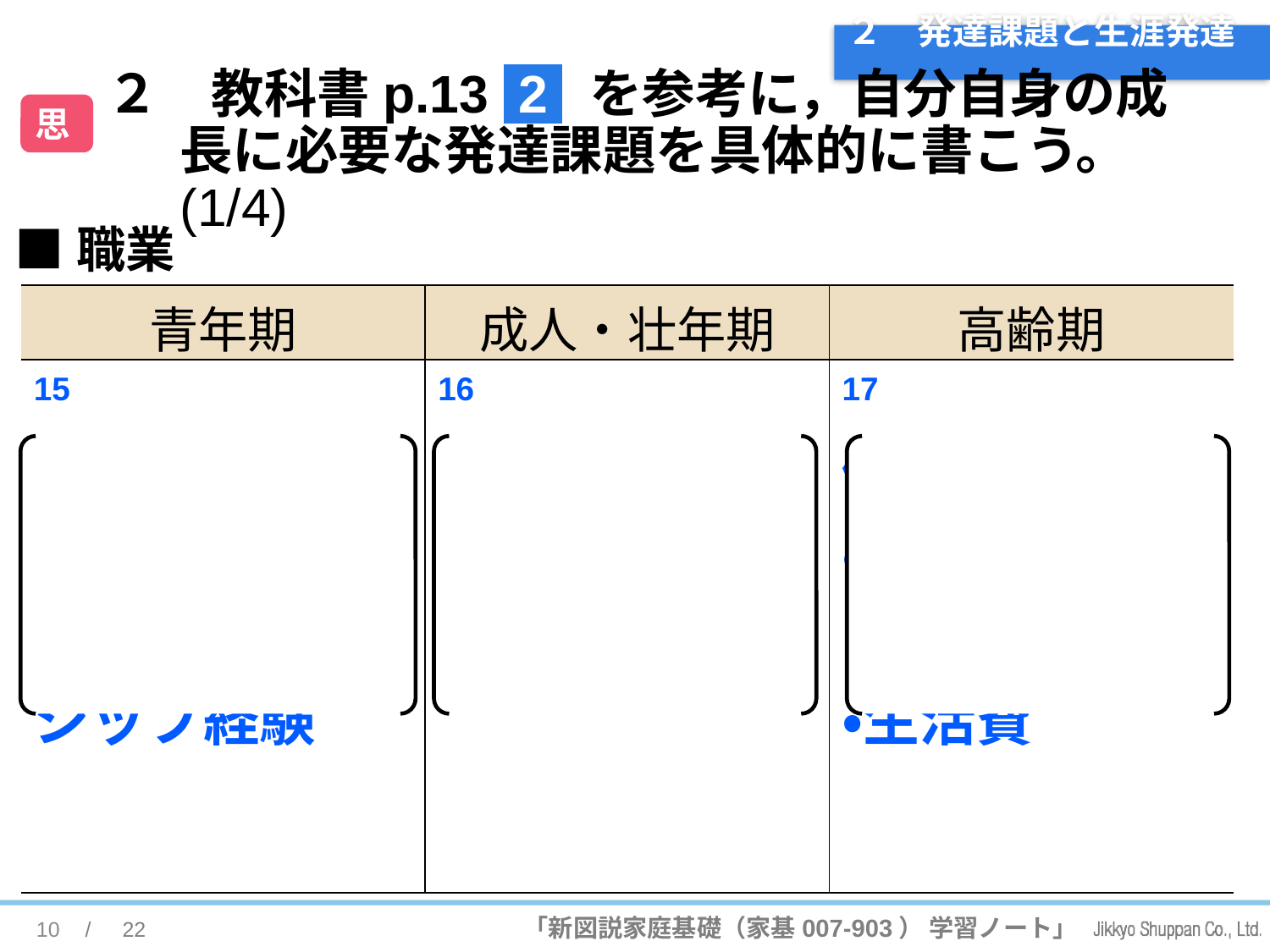

# ２　発達課題と生涯発達
２　教科書p.13  2  を参考に，自分自身の成長に必要な発達課題を具体的に書こう。(1/4)
思
■職業
| 青年期 | 成人・壮年期 | 高齢期 |
| --- | --- | --- |
| 15 例） ・適性 ・インターンシップ経験 | 16 例） ・転職や働き方 | 17 例） ・定年退職後の仕事 ・生活費 |

10